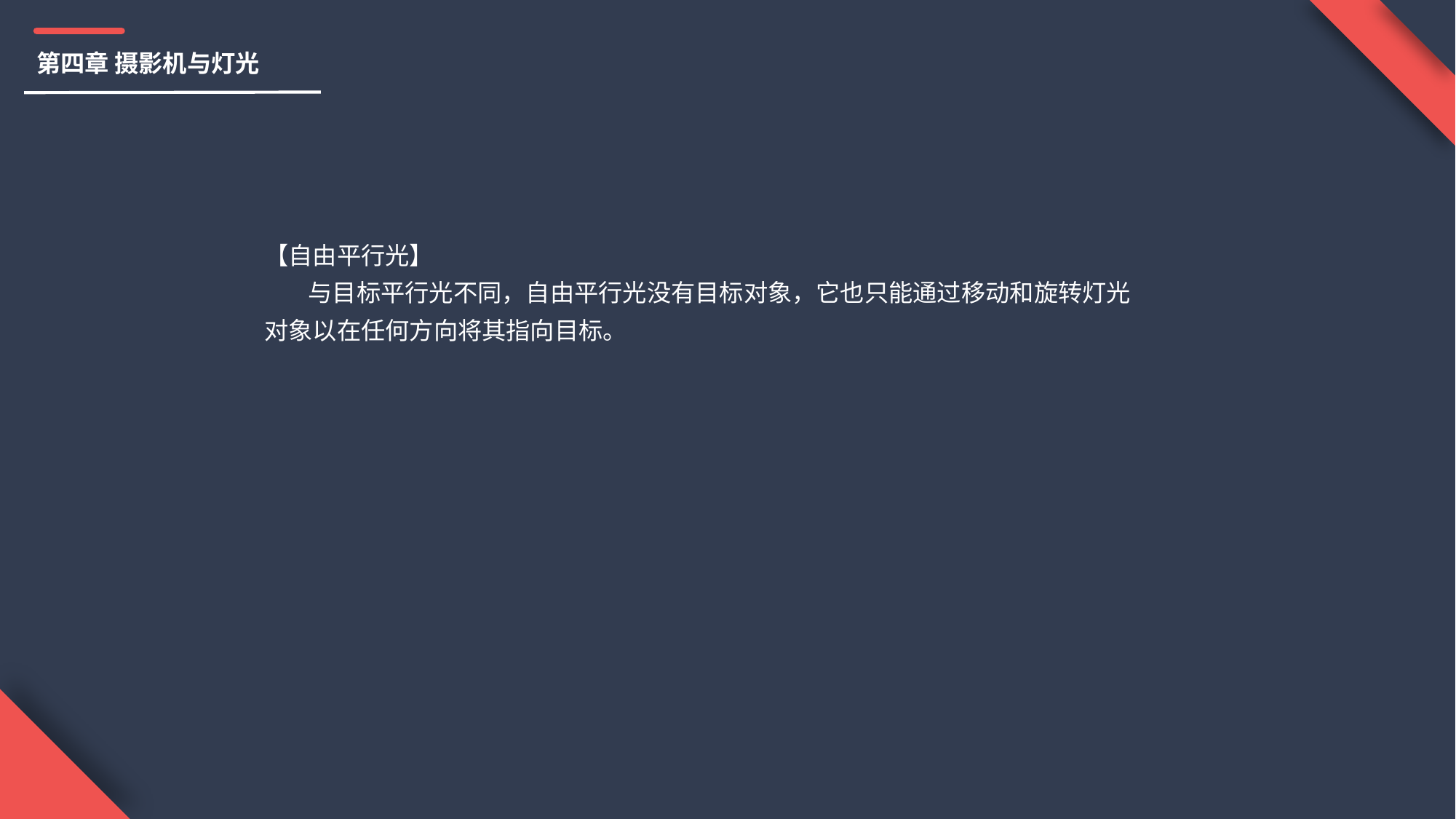

第四章 摄影机与灯光
【自由平行光】
       与目标平行光不同，自由平行光没有目标对象，它也只能通过移动和旋转灯光对象以在任何方向将其指向目标。